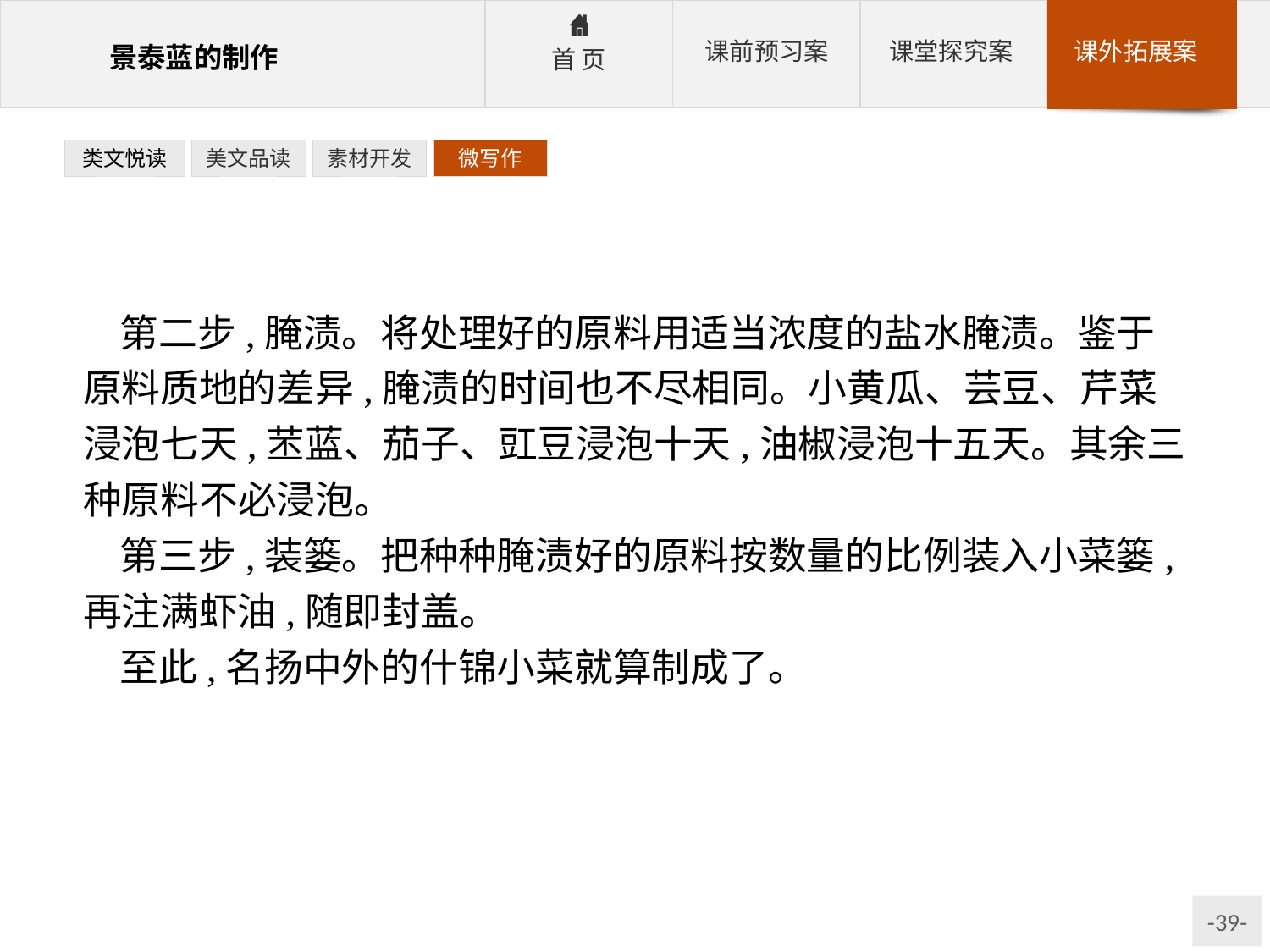

类文悦读
美文品读
素材开发
微写作
第二步,腌渍。将处理好的原料用适当浓度的盐水腌渍。鉴于原料质地的差异,腌渍的时间也不尽相同。小黄瓜、芸豆、芹菜浸泡七天,苤蓝、茄子、豇豆浸泡十天,油椒浸泡十五天。其余三种原料不必浸泡。
第三步,装篓。把种种腌渍好的原料按数量的比例装入小菜篓,再注满虾油,随即封盖。
至此,名扬中外的什锦小菜就算制成了。